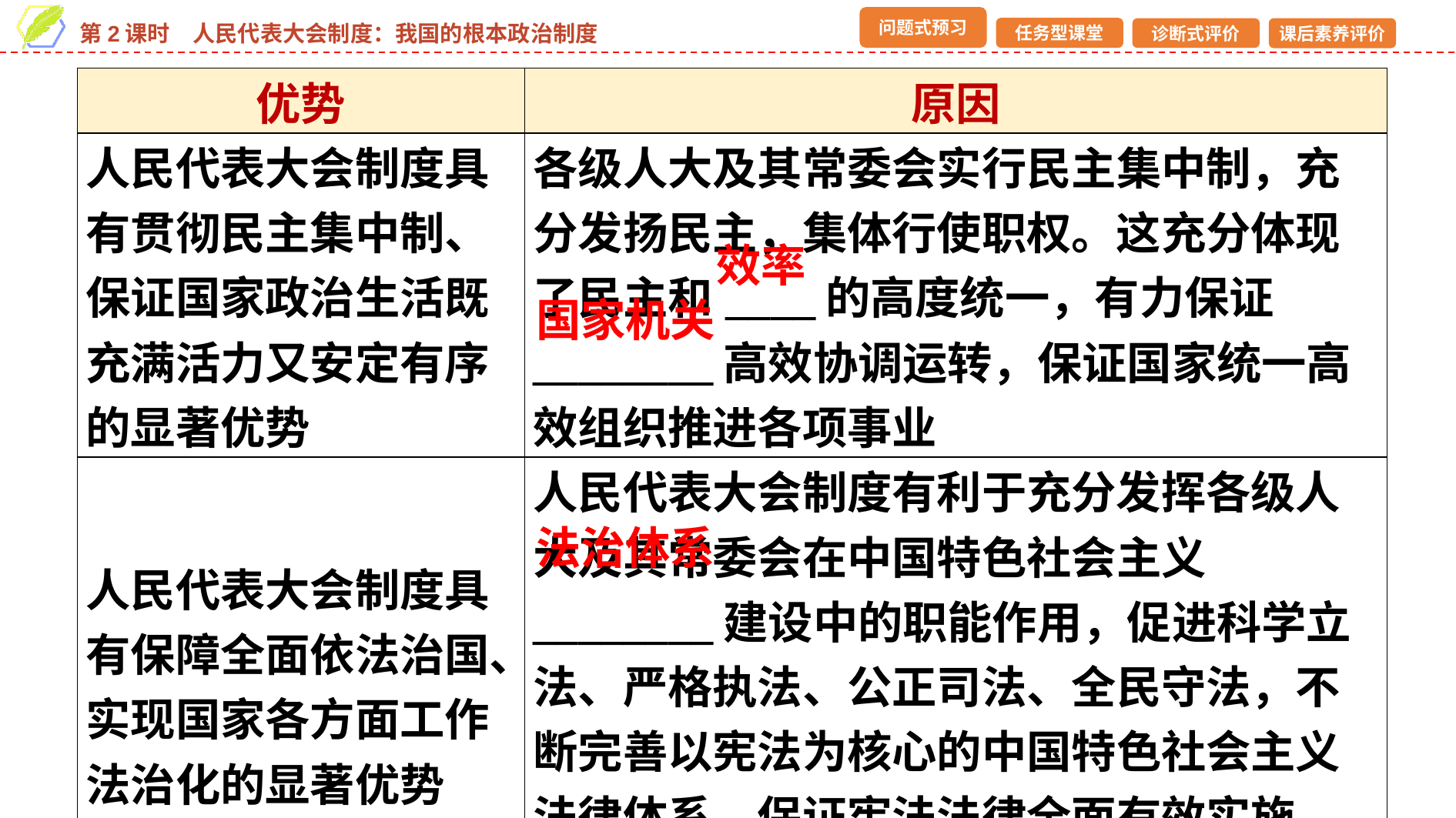

| 优势 | 原因 |
| --- | --- |
| 人民代表大会制度具有贯彻民主集中制、保证国家政治生活既充满活力又安定有序的显著优势 | 各级人大及其常委会实行民主集中制，充分发扬民主，集体行使职权。这充分体现了民主和\_\_\_\_的高度统一，有力保证\_\_\_\_\_\_\_\_高效协调运转，保证国家统一高效组织推进各项事业 |
| 人民代表大会制度具有保障全面依法治国、实现国家各方面工作法治化的显著优势 | 人民代表大会制度有利于充分发挥各级人大及其常委会在中国特色社会主义\_\_\_\_\_\_\_\_建设中的职能作用，促进科学立法、严格执法、公正司法、全民守法，不断完善以宪法为核心的中国特色社会主义法律体系，保证宪法法律全面有效实施，维护社会公平正义 |
效率
国家机关
法治体系